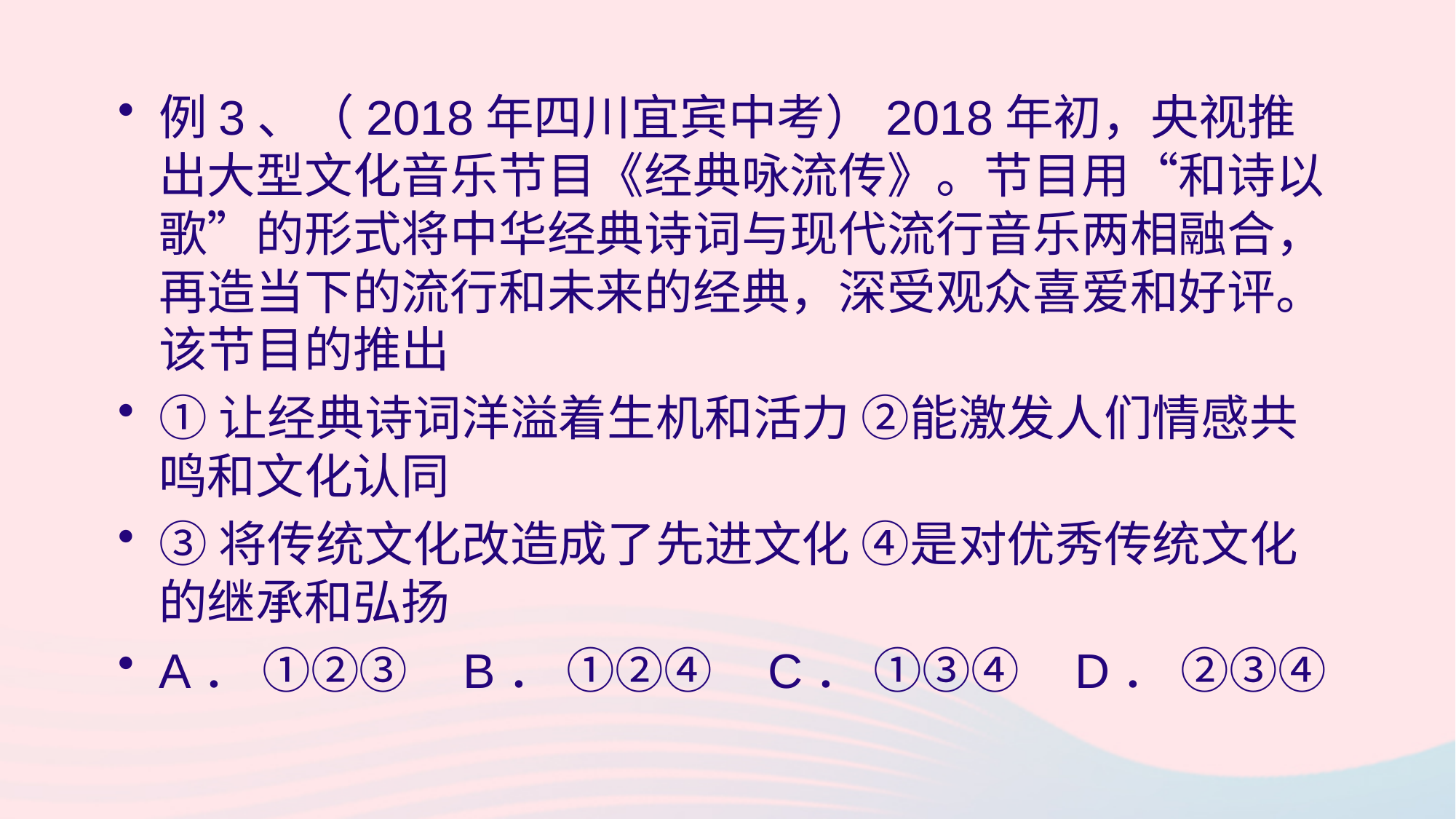

例3、（2018年四川宜宾中考）2018年初，央视推出大型文化音乐节目《经典咏流传》。节目用“和诗以歌”的形式将中华经典诗词与现代流行音乐两相融合，再造当下的流行和未来的经典，深受观众喜爱和好评。该节目的推出
①让经典诗词洋溢着生机和活力 ②能激发人们情感共鸣和文化认同
③将传统文化改造成了先进文化 ④是对优秀传统文化的继承和弘扬
A． ①②③    B． ①②④    C． ①③④    D． ②③④